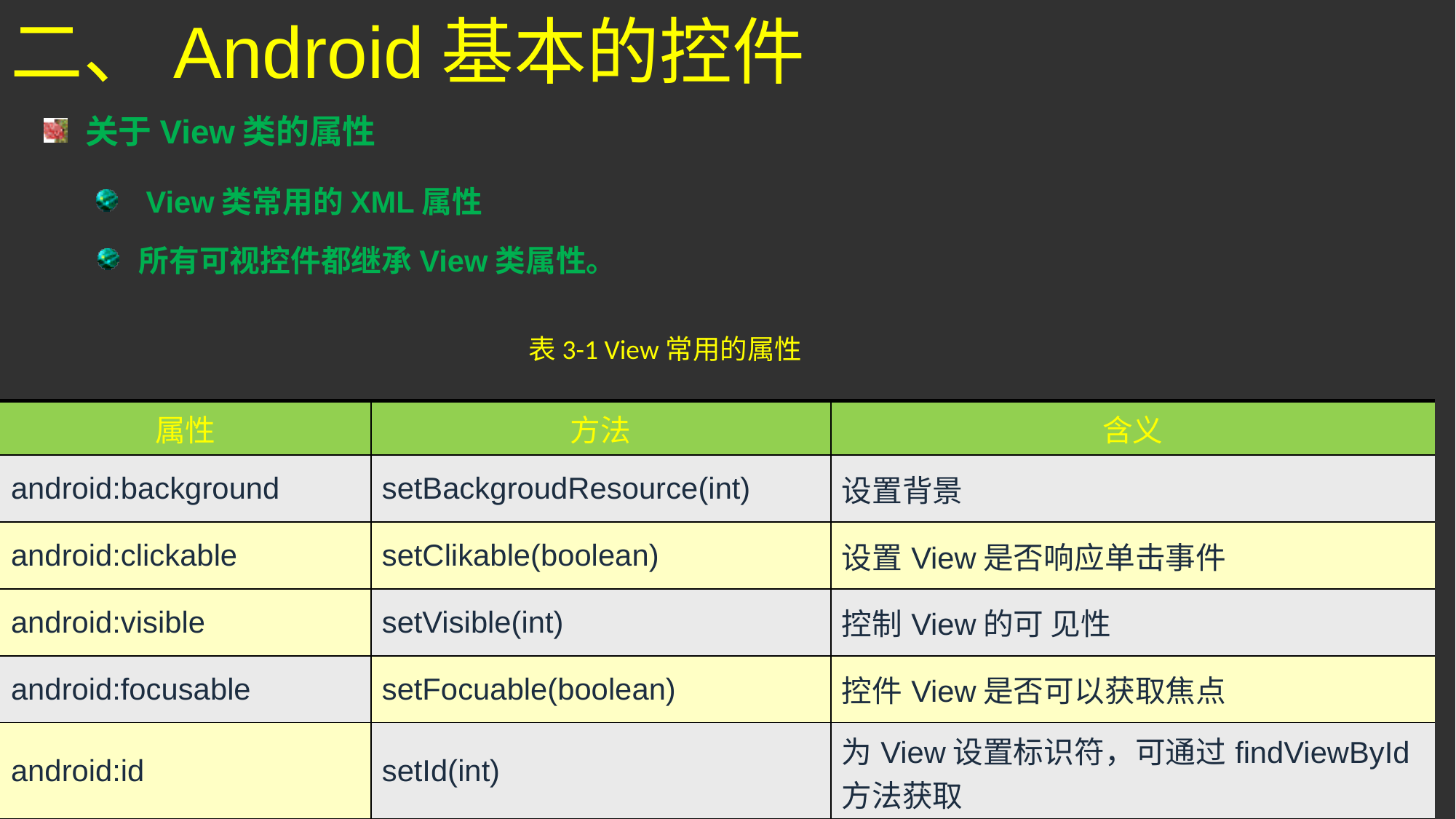

二、Android基本的控件
关于View类的属性
 View类常用的XML属性
所有可视控件都继承View类属性。
表3-1 View常用的属性
| 属性 | 方法 | 含义 |
| --- | --- | --- |
| android:background | setBackgroudResource(int) | 设置背景 |
| android:clickable | setClikable(boolean) | 设置View是否响应单击事件 |
| android:visible | setVisible(int) | 控制View的可 见性 |
| android:focusable | setFocuable(boolean) | 控件View是否可以获取焦点 |
| android:id | setId(int) | 为View设置标识符，可通过findViewById方法获取 |